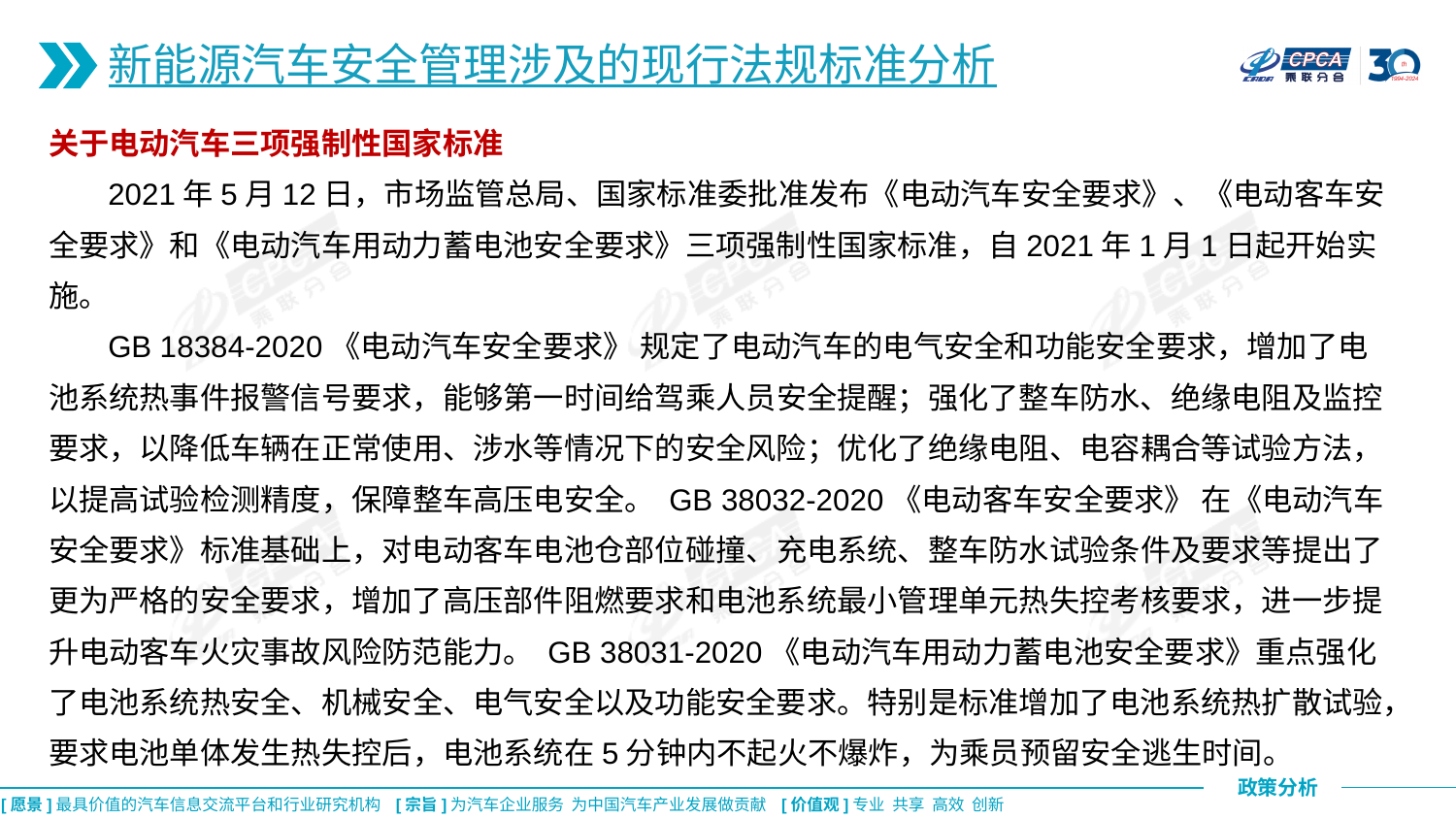

新能源汽车安全管理涉及的现行法规标准分析
关于电动汽车三项强制性国家标准
       2021年5月12日，市场监管总局、国家标准委批准发布《电动汽车安全要求》、《电动客车安全要求》和《电动汽车用动力蓄电池安全要求》三项强制性国家标准，自2021年1月1日起开始实施。
       GB 18384-2020《电动汽车安全要求》 规定了电动汽车的电气安全和功能安全要求，增加了电池系统热事件报警信号要求，能够第一时间给驾乘人员安全提醒；强化了整车防水、绝缘电阻及监控要求，以降低车辆在正常使用、涉水等情况下的安全风险；优化了绝缘电阻、电容耦合等试验方法，以提高试验检测精度，保障整车高压电安全。 GB 38032-2020《电动客车安全要求》 在《电动汽车安全要求》标准基础上，对电动客车电池仓部位碰撞、充电系统、整车防水试验条件及要求等提出了更为严格的安全要求，增加了高压部件阻燃要求和电池系统最小管理单元热失控考核要求，进一步提升电动客车火灾事故风险防范能力。 GB 38031-2020《电动汽车用动力蓄电池安全要求》重点强化了电池系统热安全、机械安全、电气安全以及功能安全要求。特别是标准增加了电池系统热扩散试验，要求电池单体发生热失控后，电池系统在5分钟内不起火不爆炸，为乘员预留安全逃生时间。